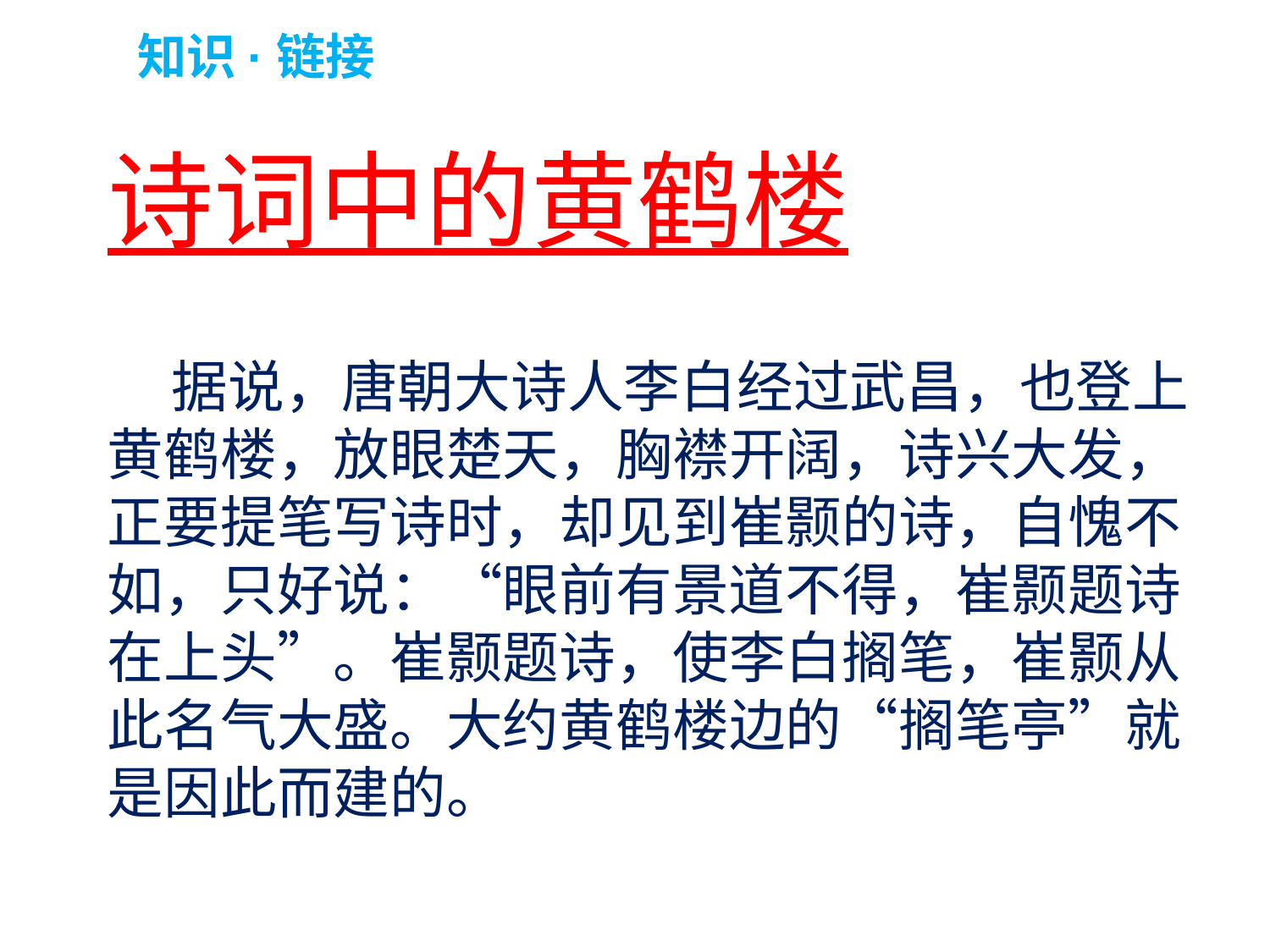

知识·链接
诗词中的黄鹤楼
    据说，唐朝大诗人李白经过武昌，也登上黄鹤楼，放眼楚天，胸襟开阔，诗兴大发，正要提笔写诗时，却见到崔颢的诗，自愧不如，只好说：“眼前有景道不得，崔颢题诗在上头”。崔颢题诗，使李白搁笔，崔颢从此名气大盛。大约黄鹤楼边的“搁笔亭”就是因此而建的。